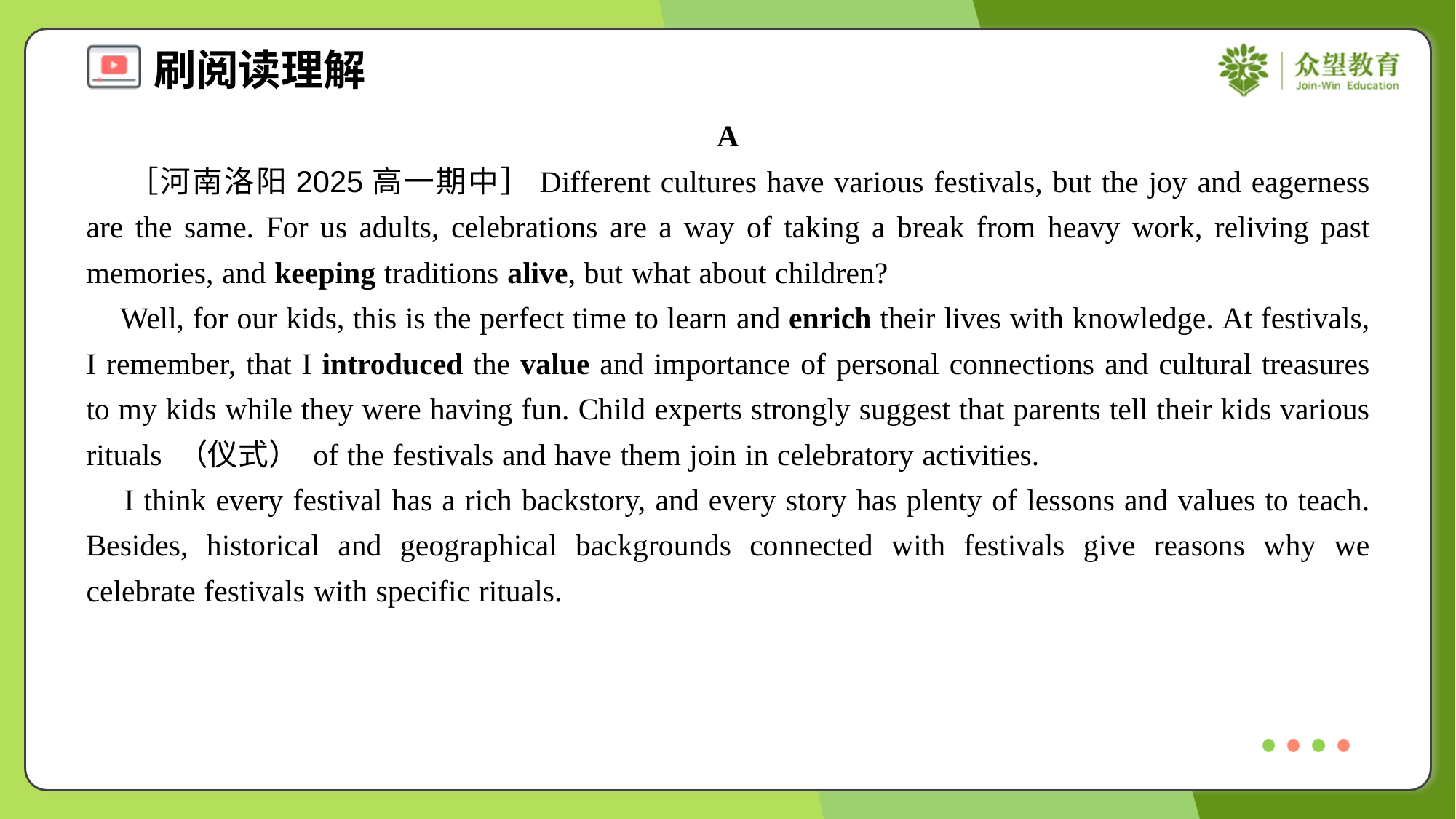

A
    ［河南洛阳2025高一期中］Different cultures have various festivals, but the joy and eagerness are the same. For us adults, celebrations are a way of taking a break from heavy work, reliving past memories, and keeping traditions alive, but what about children?
    Well, for our kids, this is the perfect time to learn and enrich their lives with knowledge. At festivals, I remember, that I introduced the value and importance of personal connections and cultural treasures to my kids while they were having fun. Child experts strongly suggest that parents tell their kids various rituals （仪式） of the festivals and have them join in celebratory activities.
    I think every festival has a rich backstory, and every story has plenty of lessons and values to teach. Besides, historical and geographical backgrounds connected with festivals give reasons why we celebrate festivals with specific rituals.